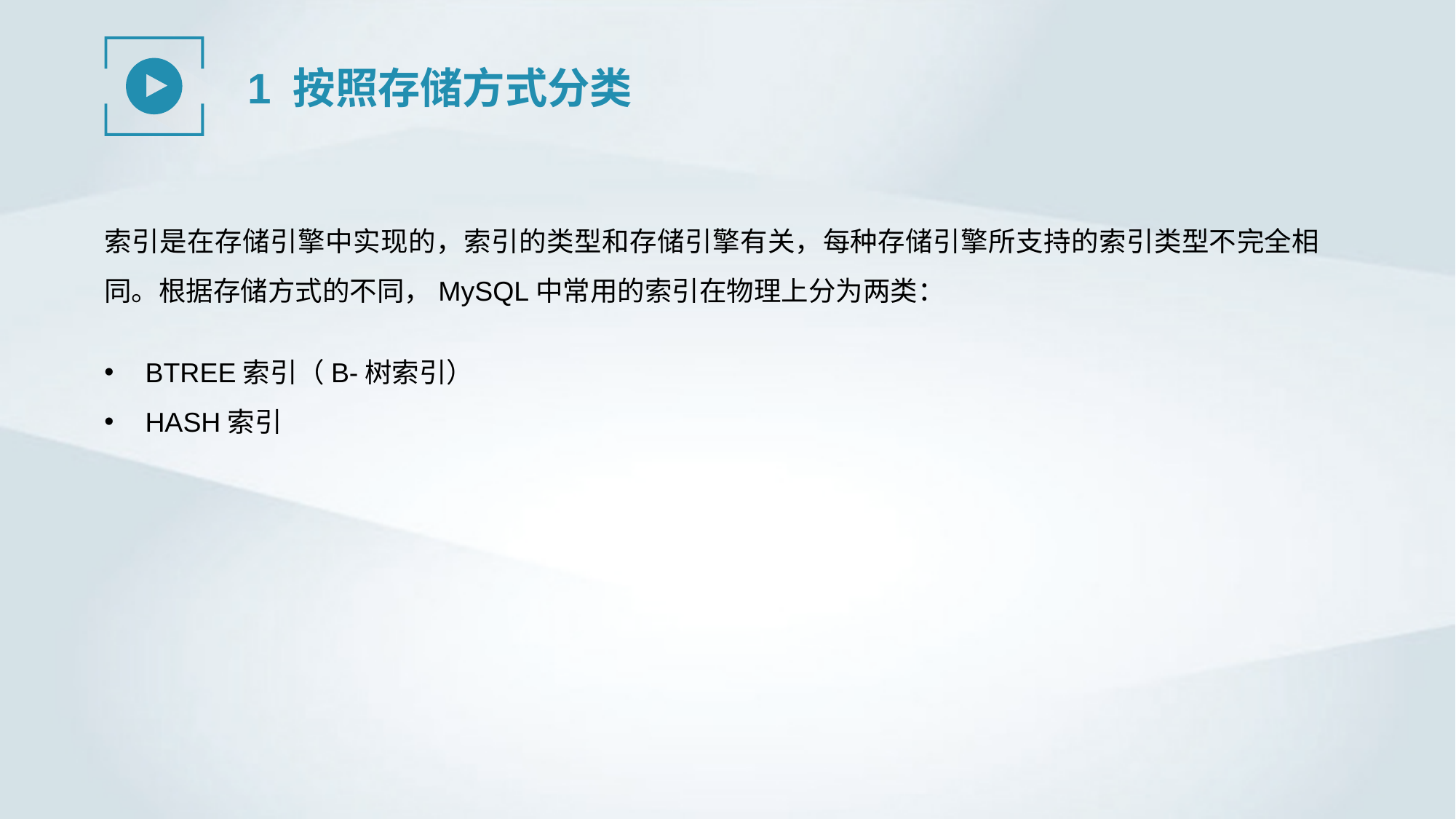

1 按照存储方式分类
索引是在存储引擎中实现的，索引的类型和存储引擎有关，每种存储引擎所支持的索引类型不完全相同。根据存储方式的不同，MySQL中常用的索引在物理上分为两类：

BTREE索引（B-树索引）
HASH索引